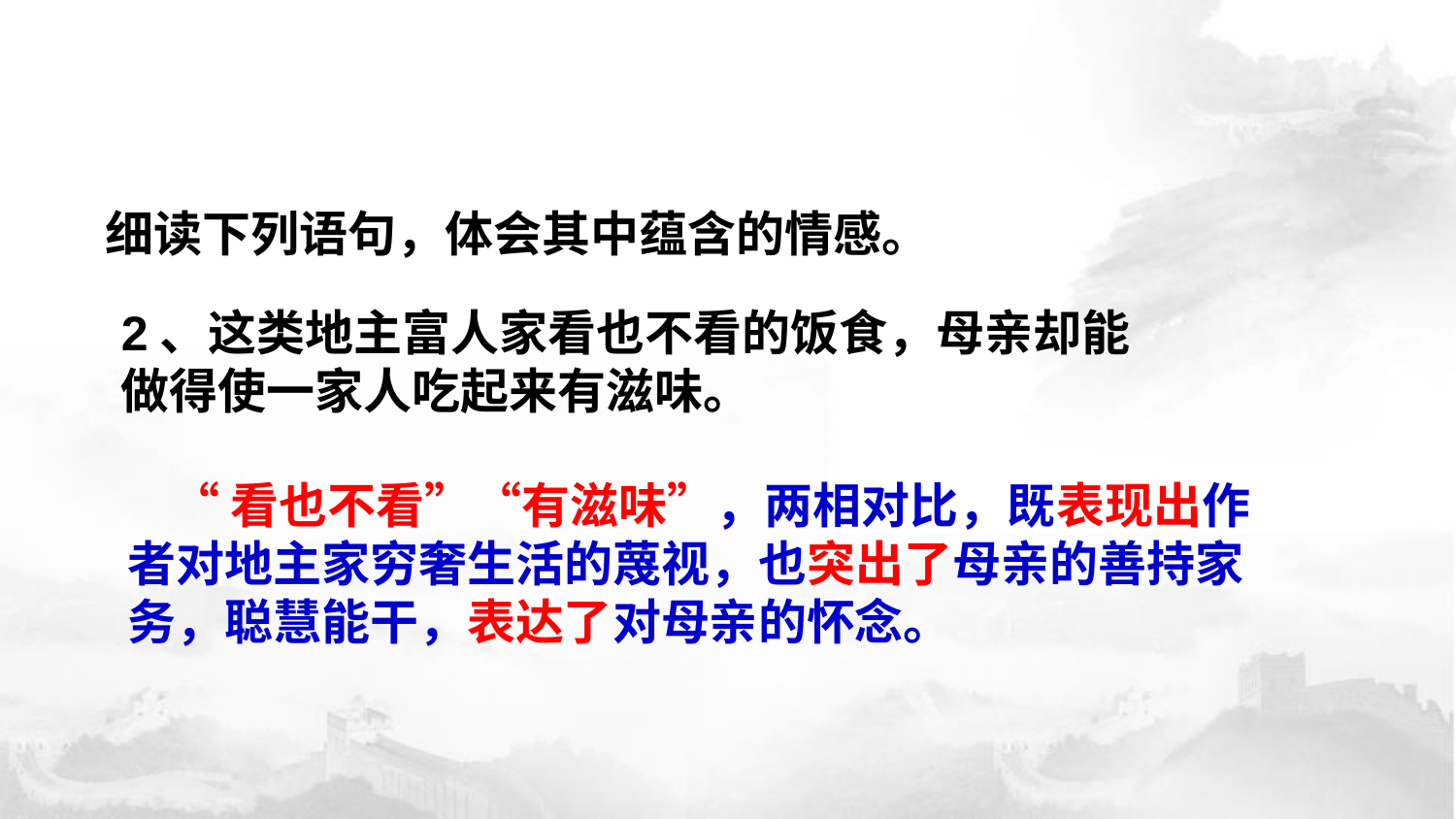

细读下列语句，体会其中蕴含的情感。
2、这类地主富人家看也不看的饭食，母亲却能做得使一家人吃起来有滋味。
    “看也不看”“有滋味”，两相对比，既表现出作者对地主家穷奢生活的蔑视，也突出了母亲的善持家务，聪慧能干，表达了对母亲的怀念。